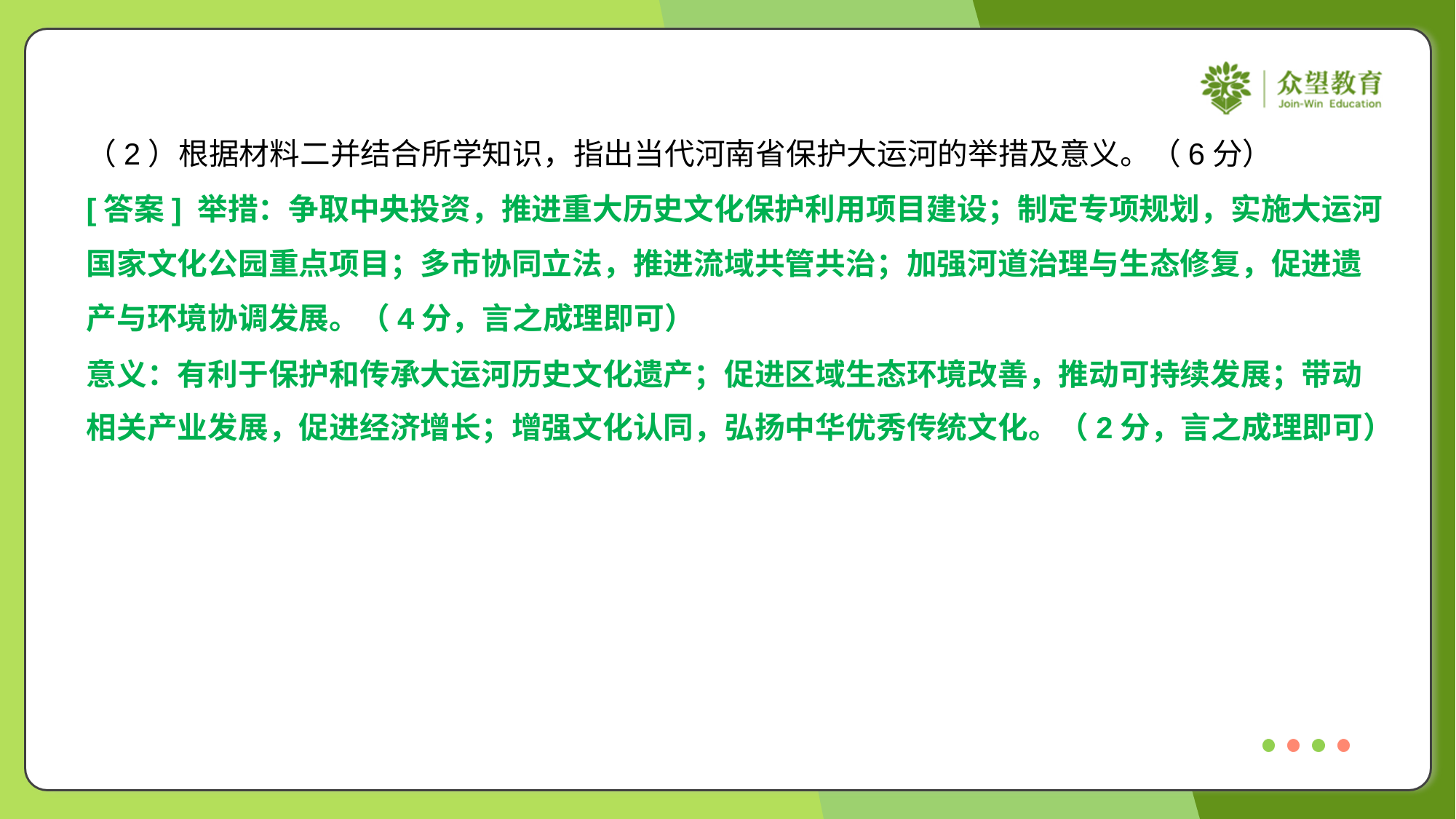

（2）根据材料二并结合所学知识，指出当代河南省保护大运河的举措及意义。（6分）
[答案] 举措：争取中央投资，推进重大历史文化保护利用项目建设；制定专项规划，实施大运河
国家文化公园重点项目；多市协同立法，推进流域共管共治；加强河道治理与生态修复，促进遗
产与环境协调发展。（4分，言之成理即可）
意义：有利于保护和传承大运河历史文化遗产；促进区域生态环境改善，推动可持续发展；带动
相关产业发展，促进经济增长；增强文化认同，弘扬中华优秀传统文化。（2分，言之成理即可）